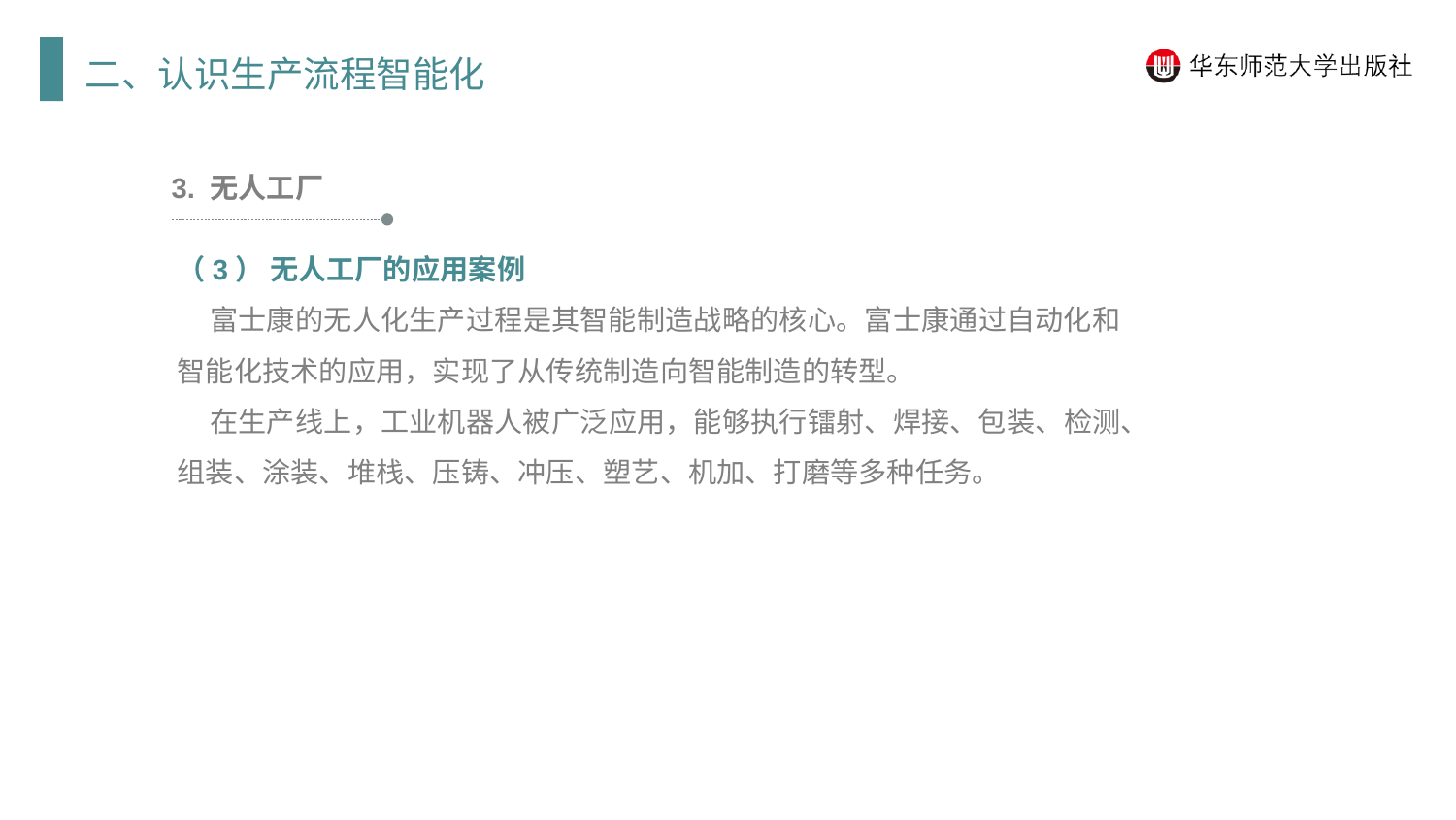

二、认识生产流程智能化
3. 无人工厂
（3） 无人工厂的应用案例
    富士康的无人化生产过程是其智能制造战略的核心。富士康通过自动化和智能化技术的应用，实现了从传统制造向智能制造的转型。
    在生产线上，工业机器人被广泛应用，能够执行镭射、焊接、包装、检测、组装、涂装、堆栈、压铸、冲压、塑艺、机加、打磨等多种任务。